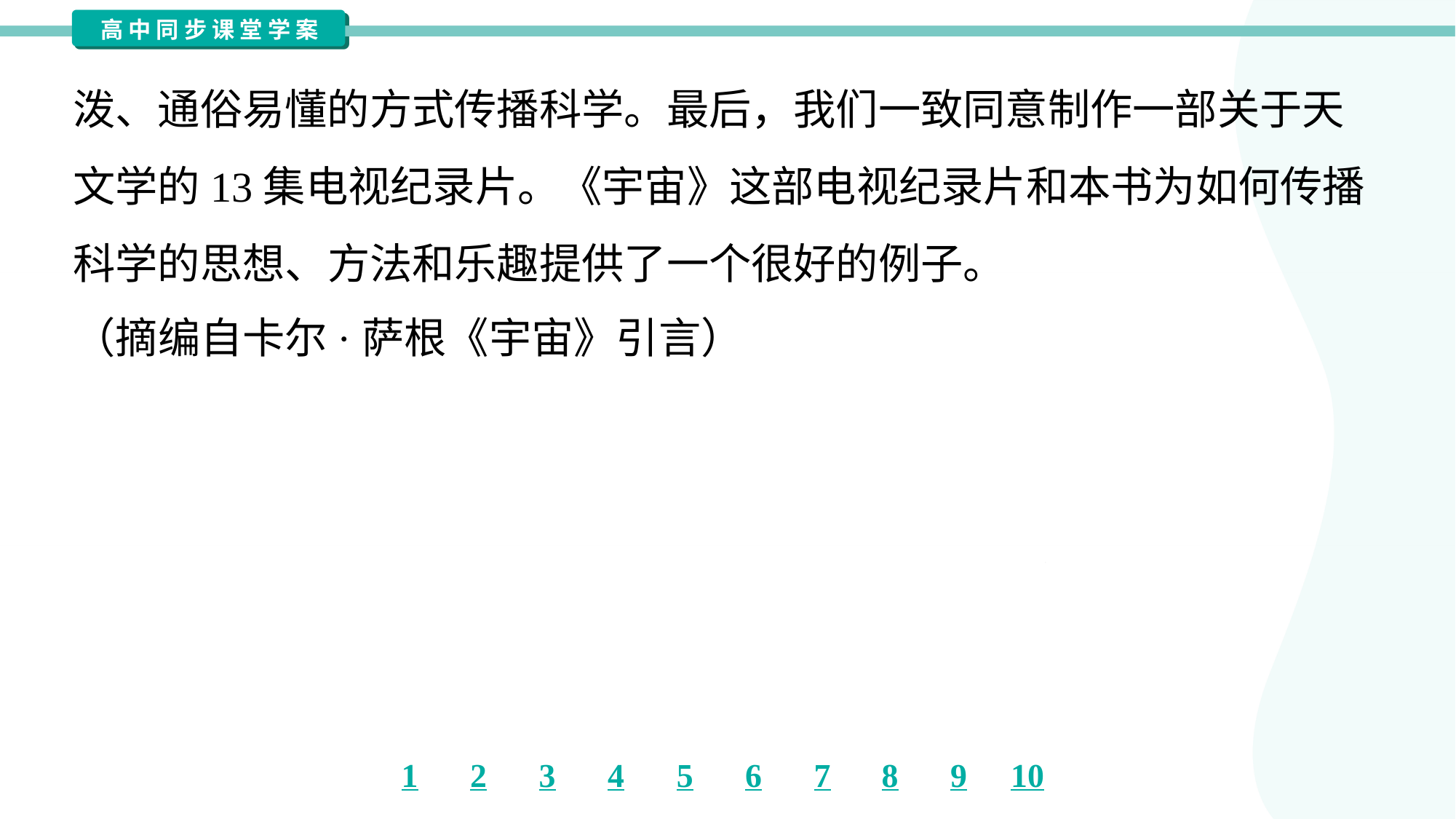

泼、通俗易懂的方式传播科学。最后，我们一致同意制作一部关于天
文学的13集电视纪录片。《宇宙》这部电视纪录片和本书为如何传播
科学的思想、方法和乐趣提供了一个很好的例子。
（摘编自卡尔·萨根《宇宙》引言）#1.2.3